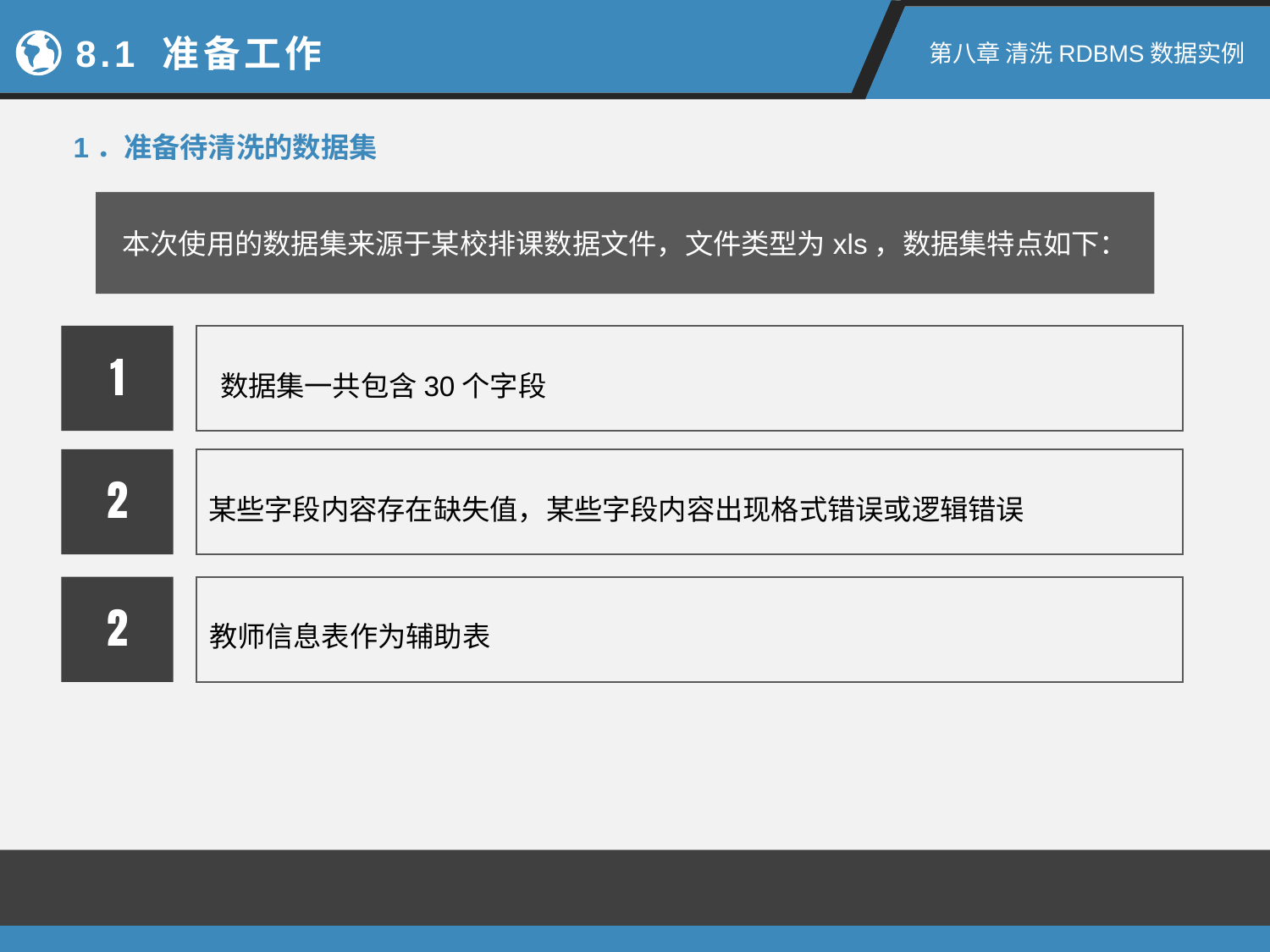

8.1 准备工作

第八章 清洗RDBMS数据实例
1．准备待清洗的数据集
本次使用的数据集来源于某校排课数据文件，文件类型为xls，数据集特点如下：
1

数据集一共包含30个字段

2
某些字段内容存在缺失值，某些字段内容出现格式错误或逻辑错误

2
教师信息表作为辅助表